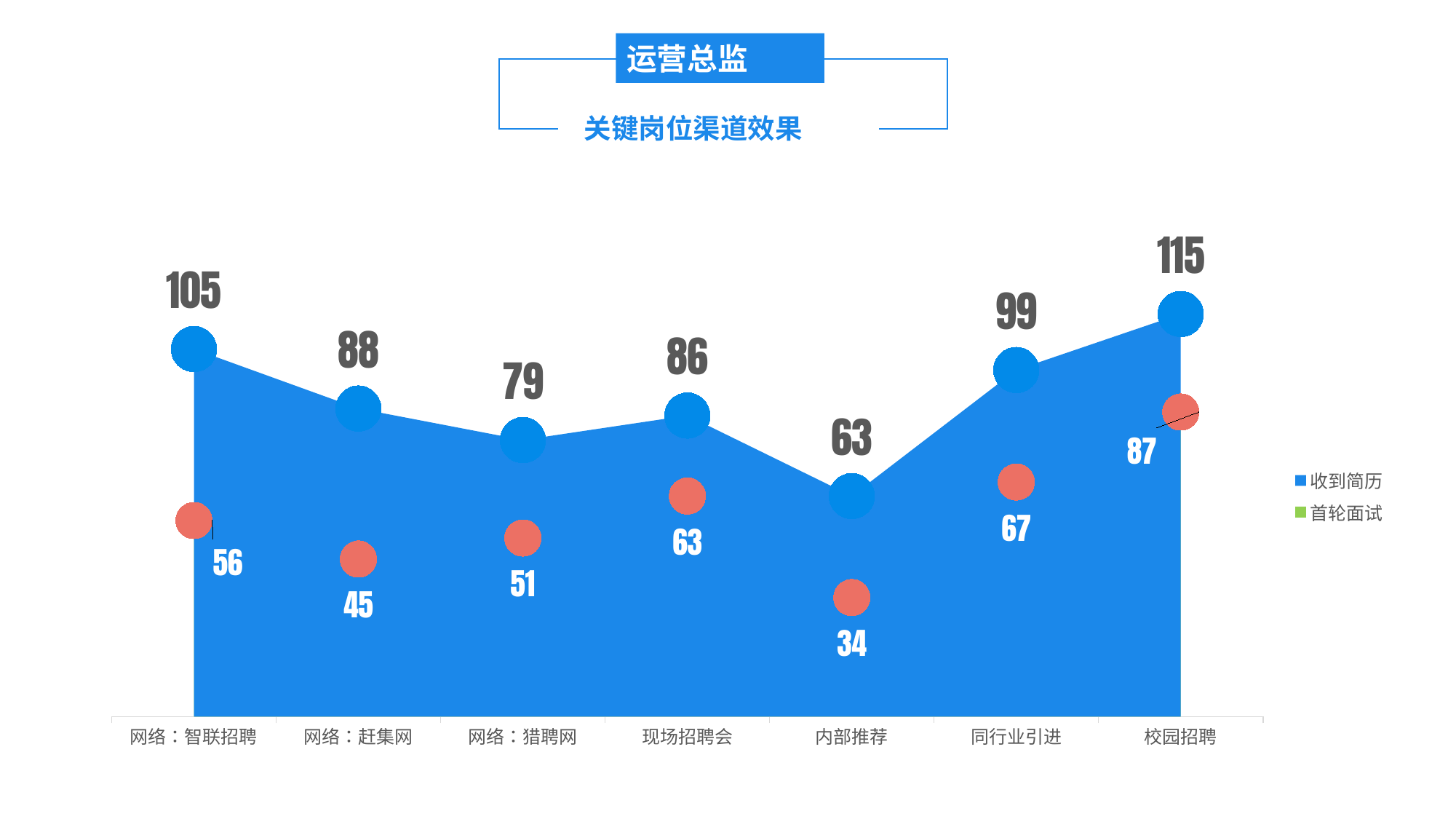

运营总监

渠道效果
关键岗位渠道效果

### Chart

| Category | 收到简历 | 首轮面试 | 收到简历2 | 首轮面试2 |
|---|---|---|---|---|
| 网络：智联招聘
 | 105.0 | 56.0 | 105.0 | 56.0 |
| 网络：赶集网
 | 88.0 | 45.0 | 88.0 | 45.0 |
| 网络：猎聘网
 | 79.0 | 51.0 | 79.0 | 51.0 |
| 现场招聘会
 | 86.0 | 63.0 | 86.0 | 63.0 |
| 内部推荐 | 63.0 | 34.0 | 63.0 | 34.0 |
| 同行业引进 | 99.0 | 67.0 | 99.0 | 67.0 |
| 校园招聘 | 115.0 | 87.0 | 115.0 | 87.0 |